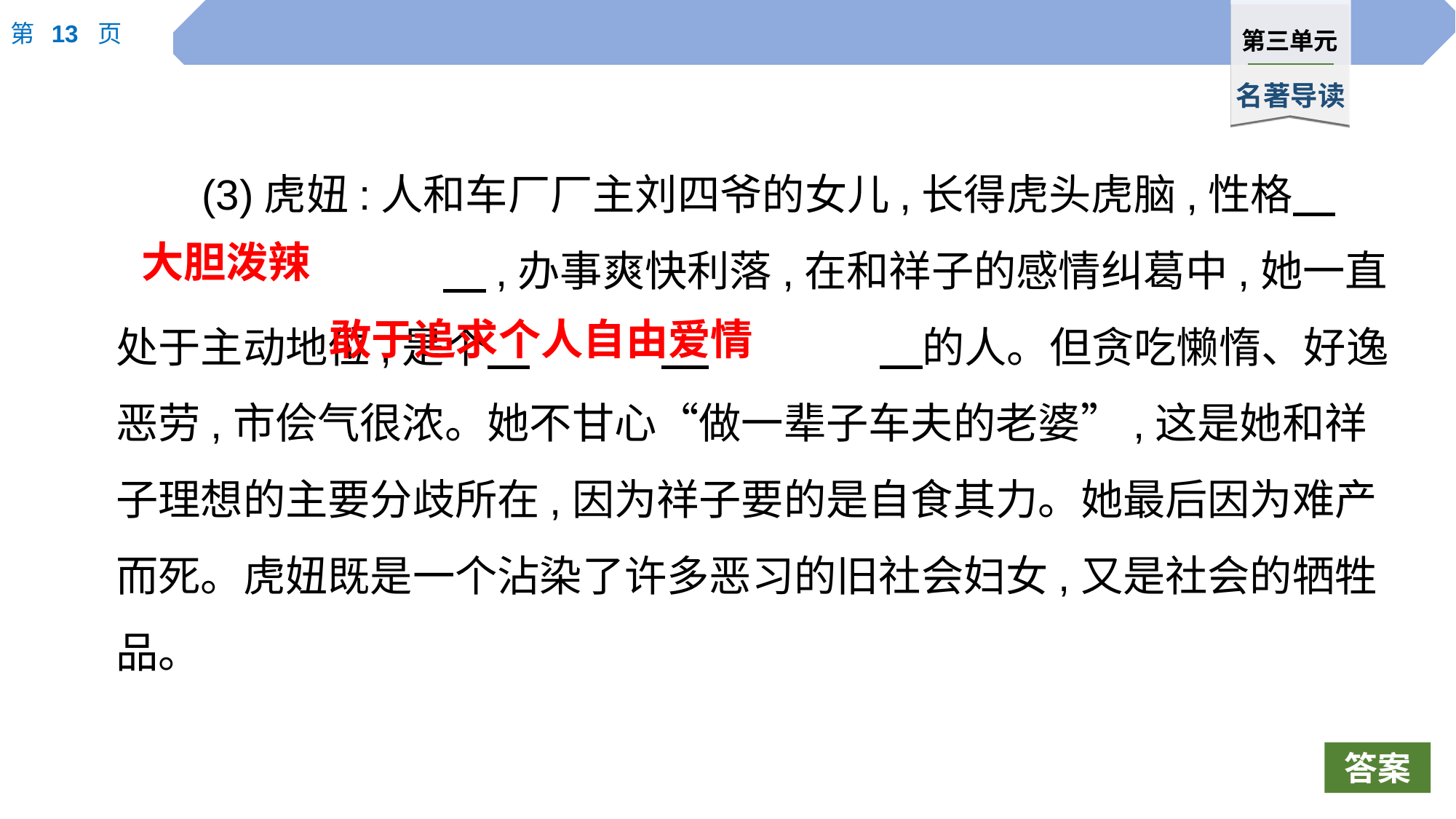

(3)虎妞:人和车厂厂主刘四爷的女儿,长得虎头虎脑,性格　			　,办事爽快利落,在和祥子的感情纠葛中,她一直处于主动地位,是个　		     		　的人。但贪吃懒惰、好逸恶劳,市侩气很浓。她不甘心“做一辈子车夫的老婆”,这是她和祥子理想的主要分歧所在,因为祥子要的是自食其力。她最后因为难产而死。虎妞既是一个沾染了许多恶习的旧社会妇女,又是社会的牺牲品。
大胆泼辣
敢于追求个人自由爱情
答案